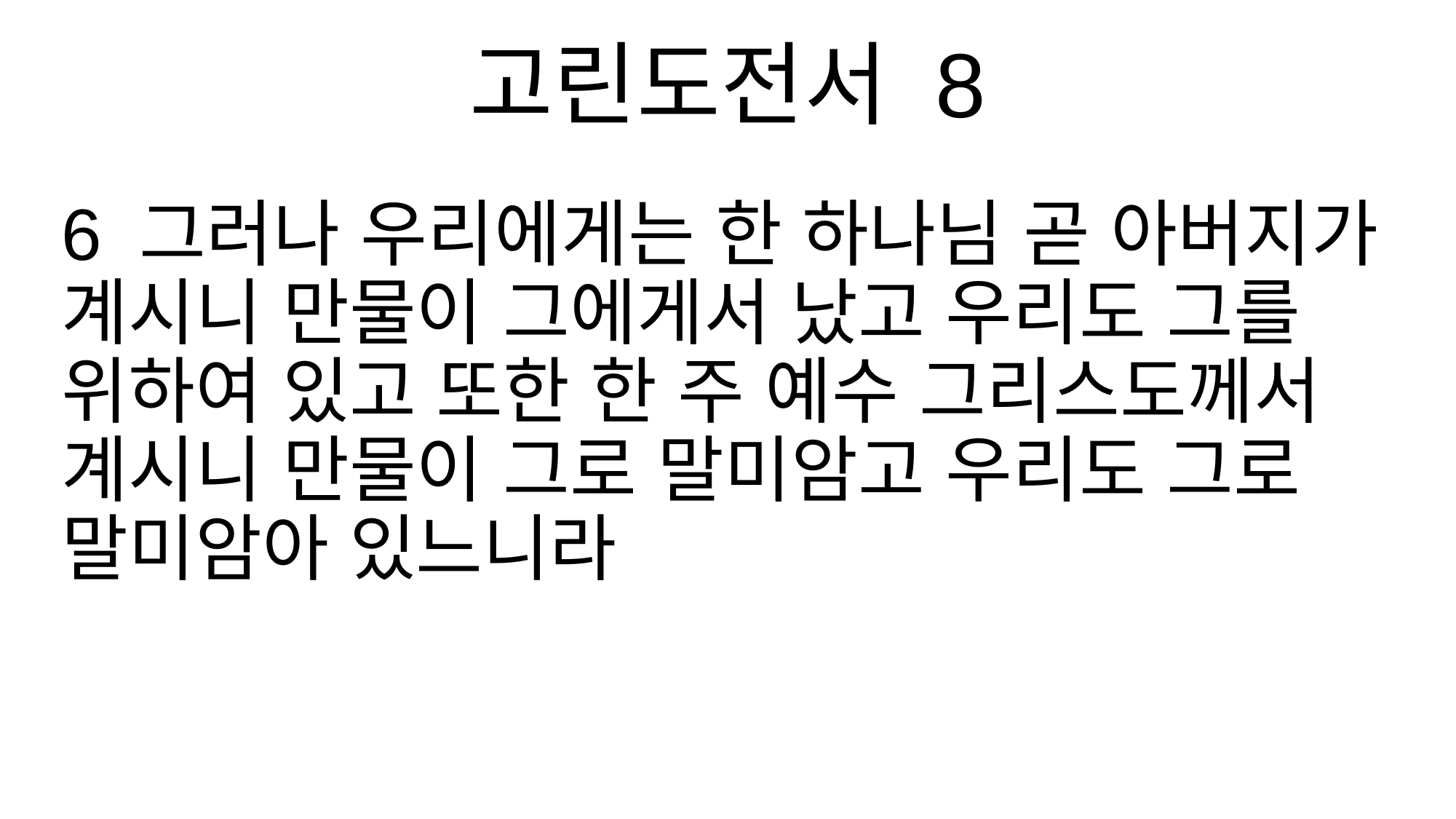

고린도전서 8
6 그러나 우리에게는 한 하나님 곧 아버지가 계시니 만물이 그에게서 났고 우리도 그를 위하여 있고 또한 한 주 예수 그리스도께서 계시니 만물이 그로 말미암고 우리도 그로 말미암아 있느니라